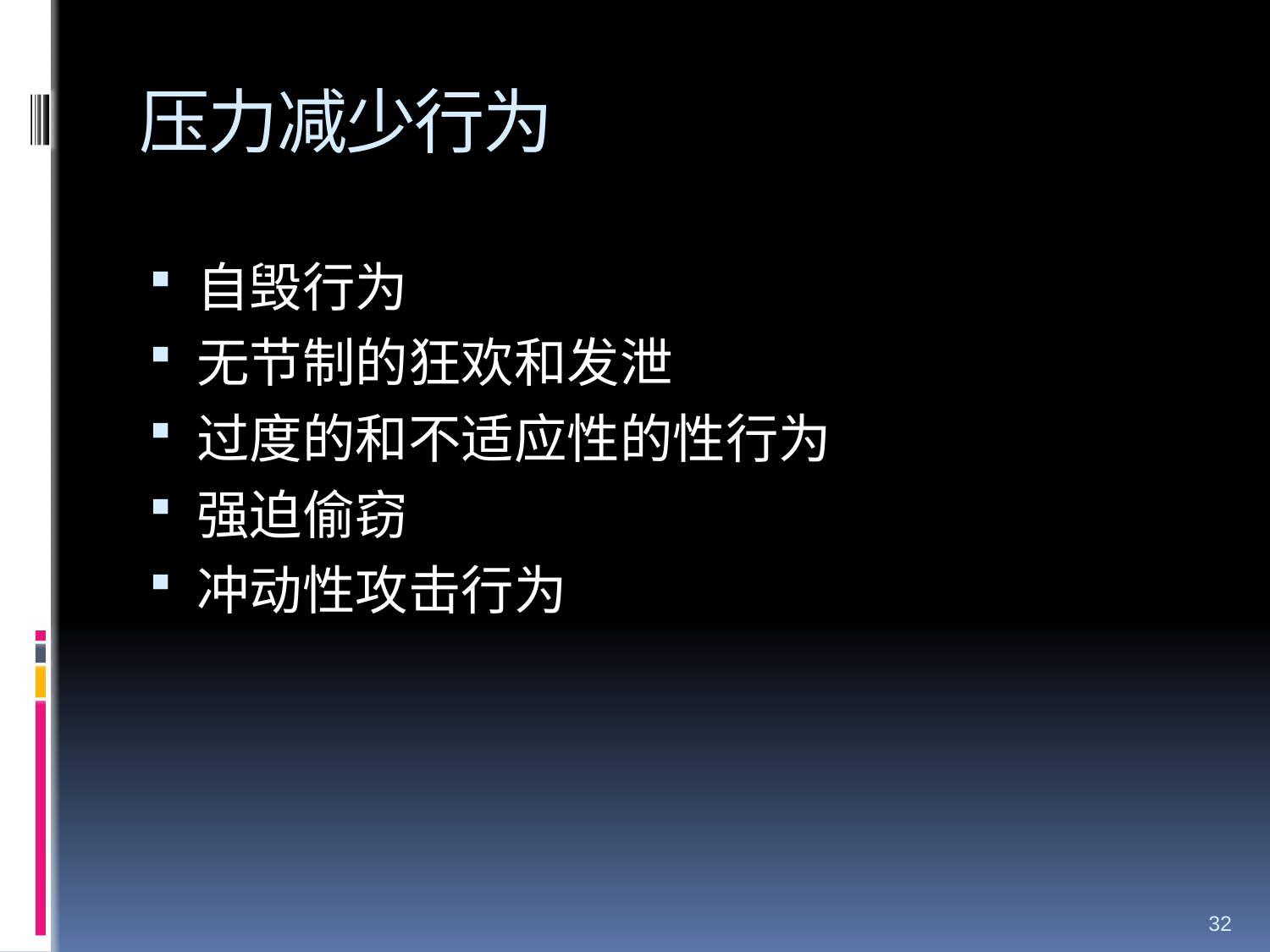

# 压力减少行为
自毁行为
无节制的狂欢和发泄
过度的和不适应性的性行为
强迫偷窃
冲动性攻击行为
32